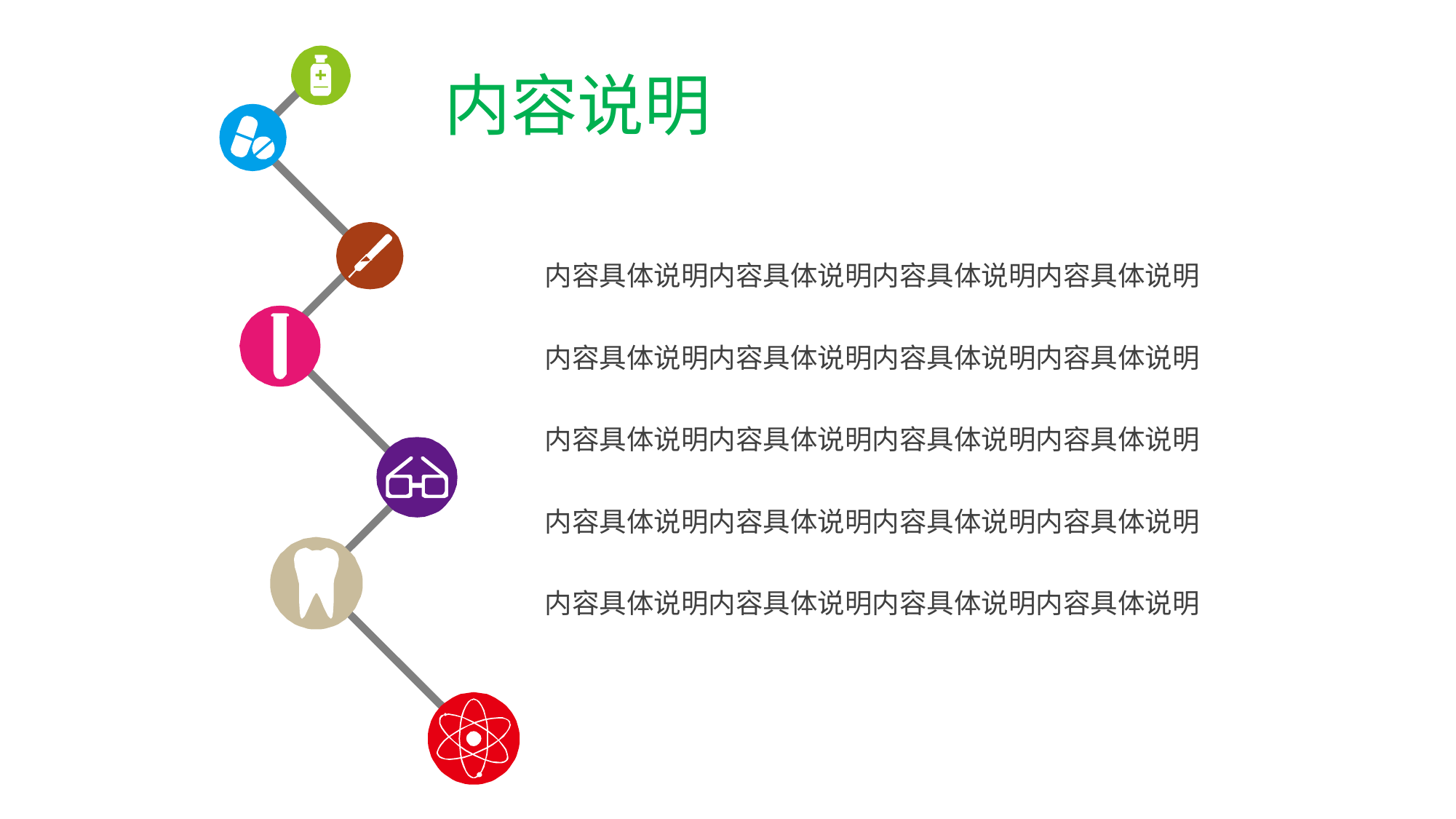

# 内容说明

内容具体说明内容具体说明内容具体说明内容具体说明
内容具体说明内容具体说明内容具体说明内容具体说明
内容具体说明内容具体说明内容具体说明内容具体说明
内容具体说明内容具体说明内容具体说明内容具体说明
内容具体说明内容具体说明内容具体说明内容具体说明